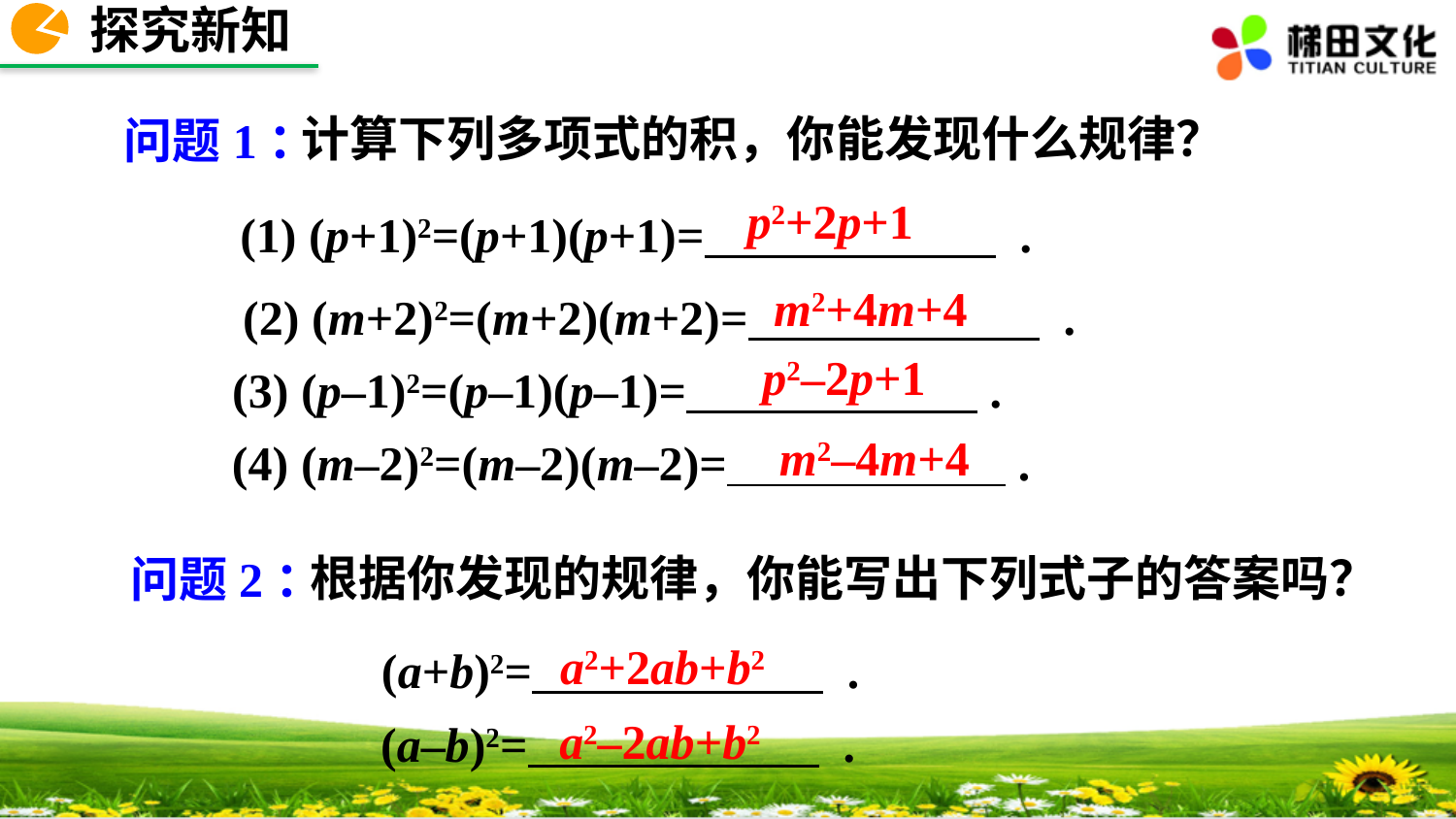

探究新知

计算下列多项式的积，你能发现什么规律？
问题1：
p2+2p+1
(1) (p+1)2=(p+1)(p+1)=                          .

m2+4m+4
(2) (m+2)2=(m+2)(m+2)=                          .
p2–2p+1
(3) (p–1)2=(p–1)(p–1)=                         .
m2–4m+4
(4) (m–2)2=(m–2)(m–2)=                        .
根据你发现的规律，你能写出下列式子的答案吗？
问题2：
a2+2ab+b2
(a+b)2=                          .
a2–2ab+b2
(a–b)2=                          .